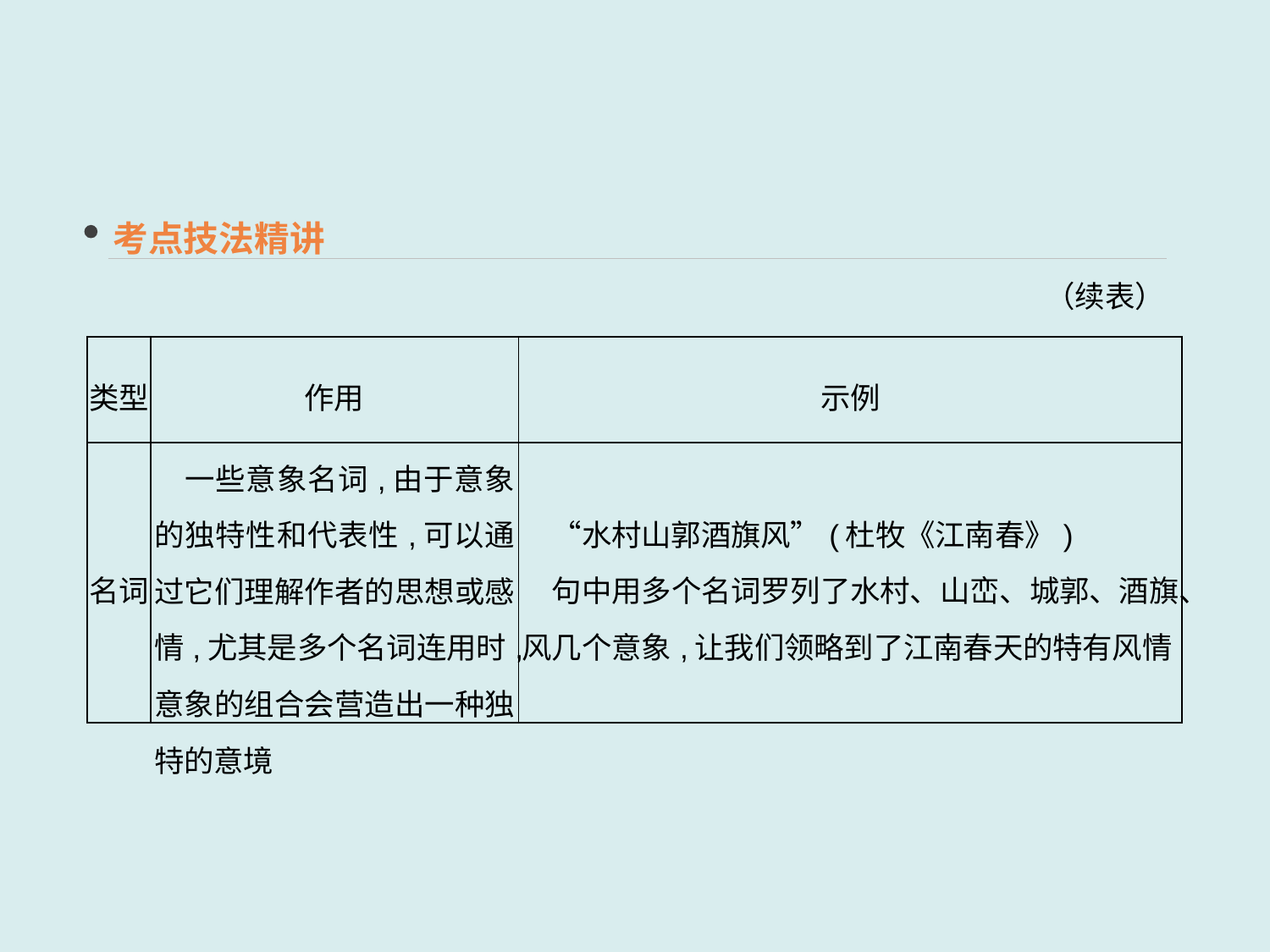

考点技法精讲

（续表）
| 类型 | 作用 | 示例 |
| --- | --- | --- |
| 名词 | 一些意象名词,由于意象的独特性和代表性,可以通过它们理解作者的思想或感情,尤其是多个名词连用时,意象的组合会营造出一种独特的意境 | “水村山郭酒旗风”(杜牧《江南春》) 　句中用多个名词罗列了水村、山峦、城郭、酒旗、风几个意象,让我们领略到了江南春天的特有风情 |